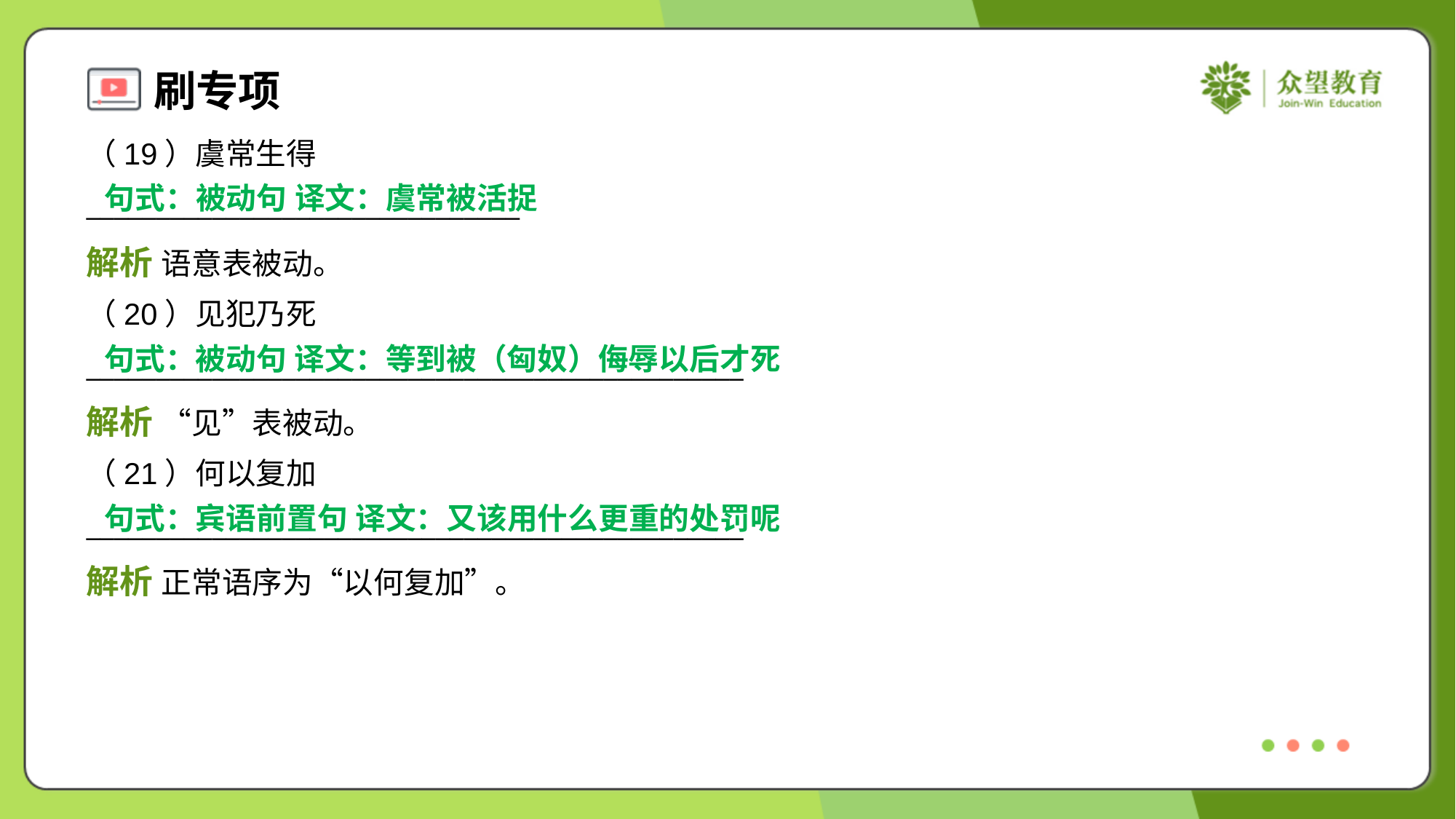

（19）虞常生得
_______________________________
句式：被动句 译文：虞常被活捉
解析 语意表被动。
（20）见犯乃死
_______________________________________________
句式：被动句 译文：等到被（匈奴）侮辱以后才死
解析 “见”表被动。
（21）何以复加
_______________________________________________
句式：宾语前置句 译文：又该用什么更重的处罚呢
解析 正常语序为“以何复加”。